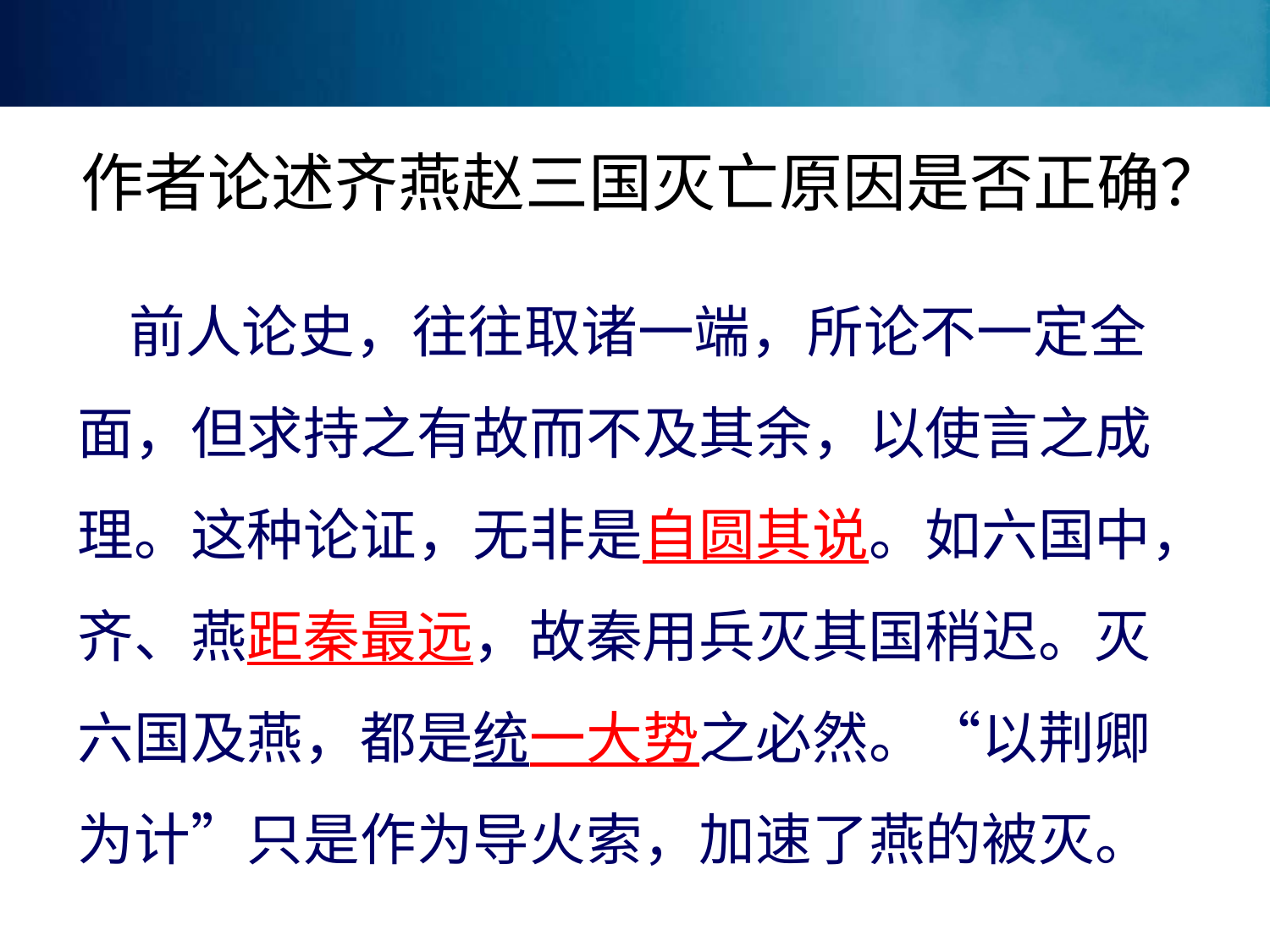

作者论述齐燕赵三国灭亡原因是否正确？
   前人论史，往往取诸一端，所论不一定全面，但求持之有故而不及其余，以使言之成理。这种论证，无非是自圆其说。如六国中，齐、燕距秦最远，故秦用兵灭其国稍迟。灭六国及燕，都是统一大势之必然。“以荆卿为计”只是作为导火索，加速了燕的被灭。